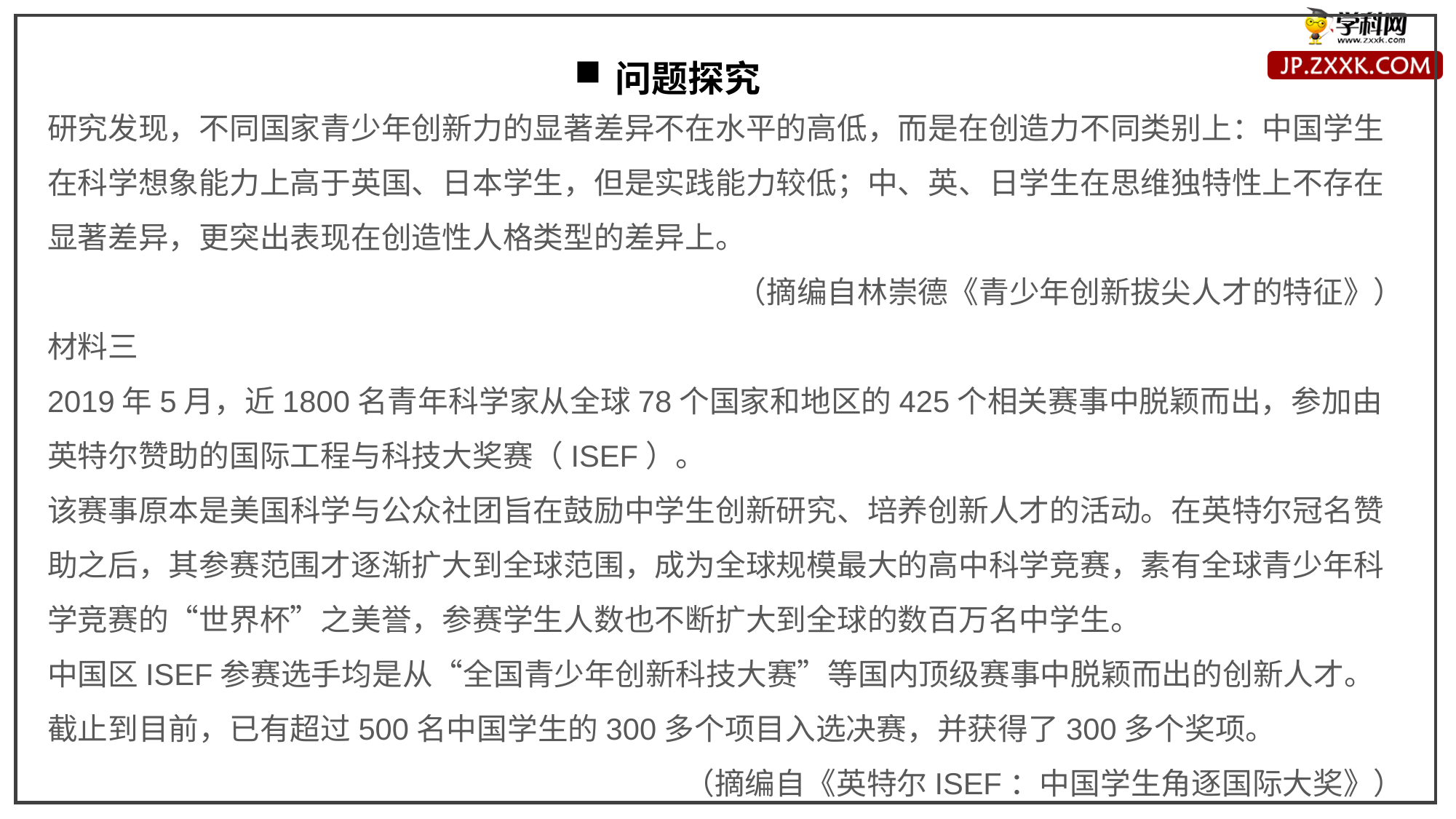

问题探究
研究发现，不同国家青少年创新力的显著差异不在水平的高低，而是在创造力不同类别上：中国学生在科学想象能力上高于英国、日本学生，但是实践能力较低；中、英、日学生在思维独特性上不存在显著差异，更突出表现在创造性人格类型的差异上。
（摘编自林崇德《青少年创新拔尖人才的特征》）
材料三
2019年5月，近1800名青年科学家从全球78个国家和地区的425个相关赛事中脱颖而出，参加由英特尔赞助的国际工程与科技大奖赛（ISEF）。
该赛事原本是美国科学与公众社团旨在鼓励中学生创新研究、培养创新人才的活动。在英特尔冠名赞助之后，其参赛范围才逐渐扩大到全球范围，成为全球规模最大的高中科学竞赛，素有全球青少年科学竞赛的“世界杯”之美誉，参赛学生人数也不断扩大到全球的数百万名中学生。
中国区ISEF参赛选手均是从“全国青少年创新科技大赛”等国内顶级赛事中脱颖而出的创新人才。截止到目前，已有超过500名中国学生的300多个项目入选决赛，并获得了300多个奖项。
（摘编自《英特尔ISEF：中国学生角逐国际大奖》）